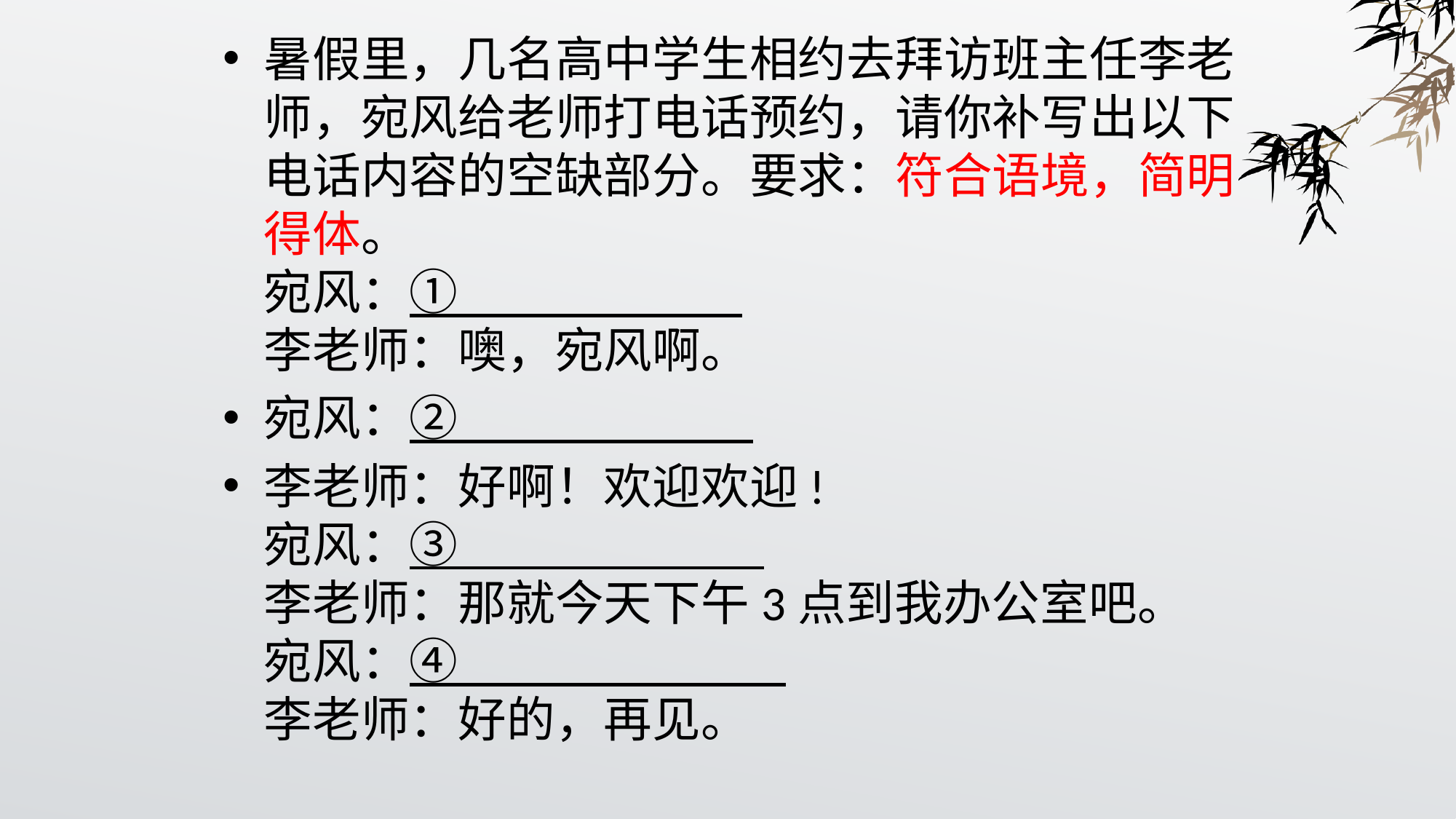

暑假里，几名高中学生相约去拜访班主任李老师，宛风给老师打电话预约，请你补写出以下电话内容的空缺部分。要求：符合语境，简明得体。 
宛风：①                                                         
李老师：噢，宛风啊。
宛风：②
李老师：好啊！欢迎欢迎! 
宛风：③                                      
李老师：那就今天下午3点到我办公室吧。 
宛风：④                                     
李老师：好的，再见。